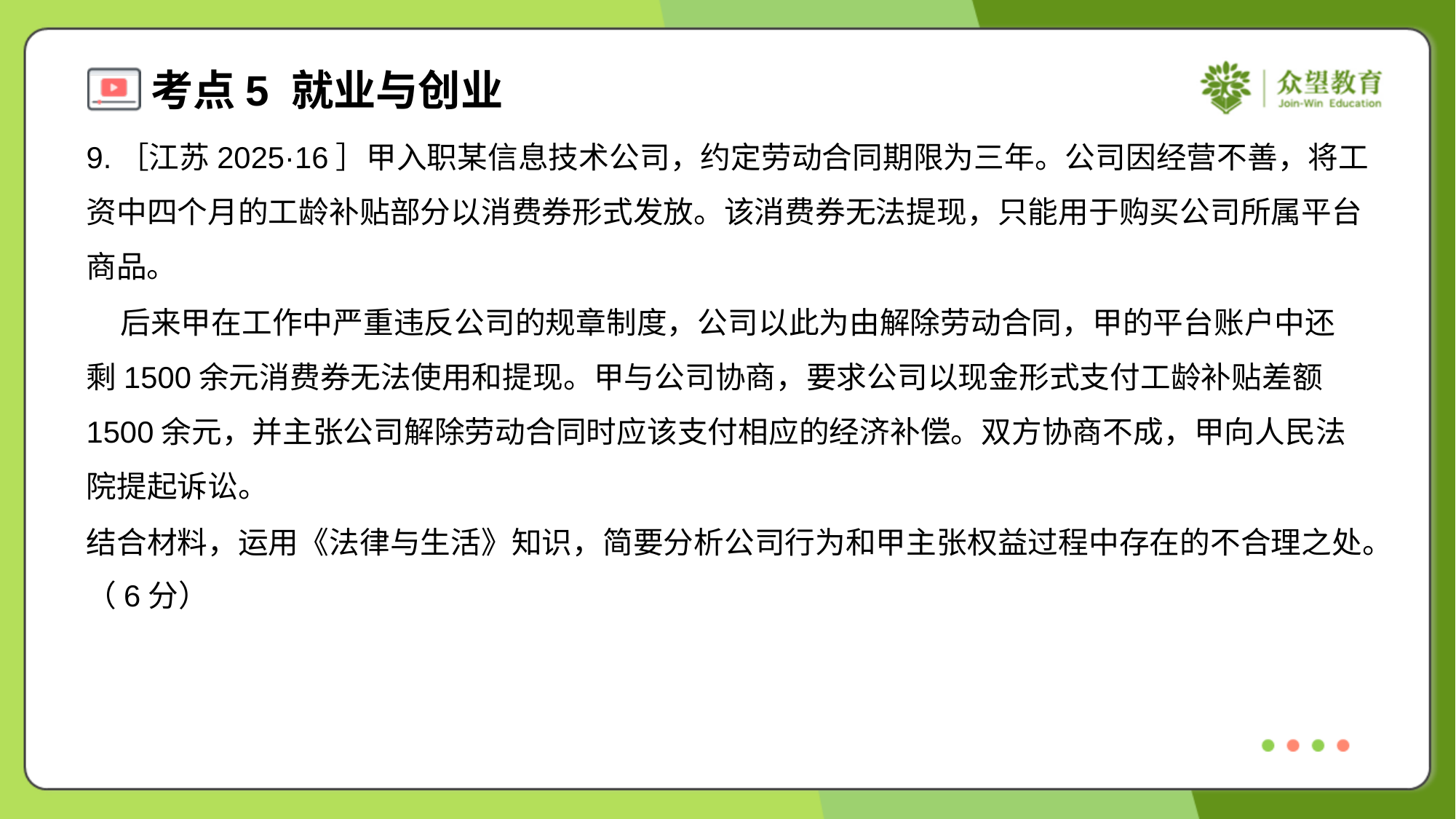

9.［江苏2025·16］甲入职某信息技术公司，约定劳动合同期限为三年。公司因经营不善，将工
资中四个月的工龄补贴部分以消费券形式发放。该消费券无法提现，只能用于购买公司所属平台
商品。
    后来甲在工作中严重违反公司的规章制度，公司以此为由解除劳动合同，甲的平台账户中还
剩1500余元消费券无法使用和提现。甲与公司协商，要求公司以现金形式支付工龄补贴差额
1500余元，并主张公司解除劳动合同时应该支付相应的经济补偿。双方协商不成，甲向人民法
院提起诉讼。
结合材料，运用《法律与生活》知识，简要分析公司行为和甲主张权益过程中存在的不合理之处。
（6分）